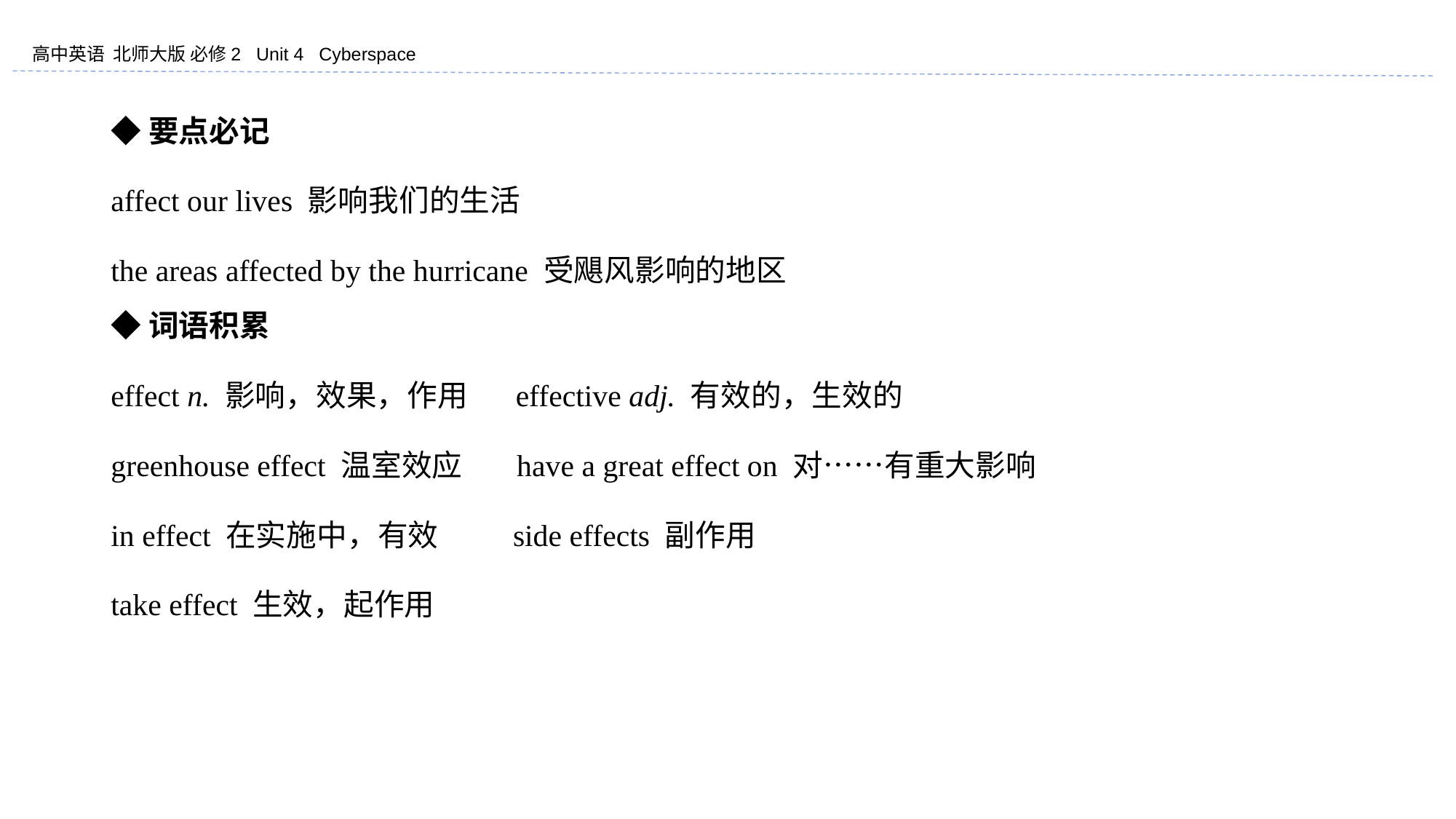

◆要点必记
affect our lives 影响我们的生活
the areas affected by the hurricane 受飓风影响的地区
◆词语积累
effect n. 影响，效果，作用      effective adj. 有效的，生效的
greenhouse effect 温室效应       have a great effect on 对……有重大影响
in effect 在实施中，有效          side effects 副作用
take effect 生效，起作用